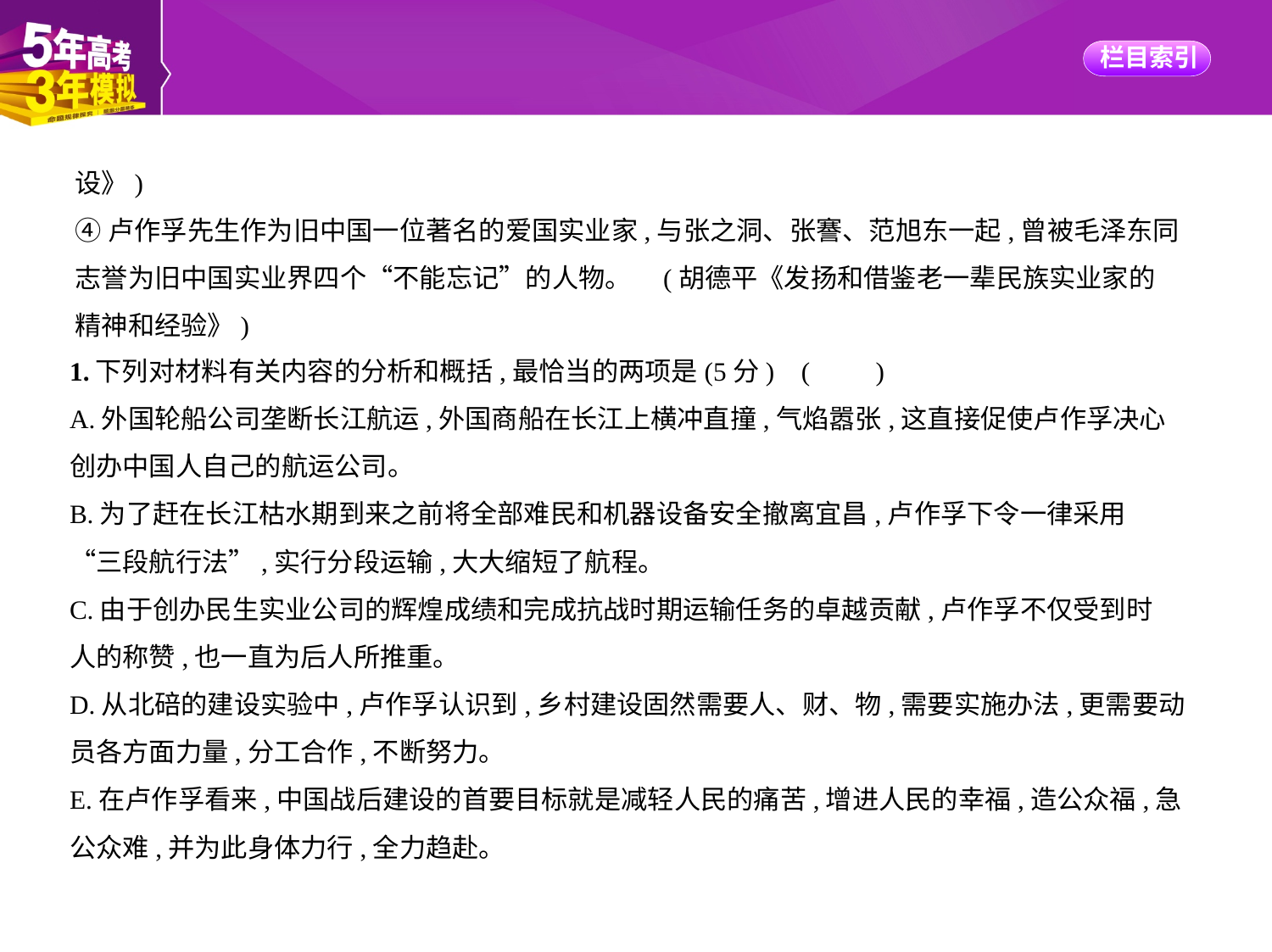

设》)
④卢作孚先生作为旧中国一位著名的爱国实业家,与张之洞、张謇、范旭东一起,曾被毛泽东同
志誉为旧中国实业界四个“不能忘记”的人物。 (胡德平《发扬和借鉴老一辈民族实业家的
精神和经验》)
1.下列对材料有关内容的分析和概括,最恰当的两项是(5分) (　　)
A.外国轮船公司垄断长江航运,外国商船在长江上横冲直撞,气焰嚣张,这直接促使卢作孚决心
创办中国人自己的航运公司。
B.为了赶在长江枯水期到来之前将全部难民和机器设备安全撤离宜昌,卢作孚下令一律采用
“三段航行法”,实行分段运输,大大缩短了航程。
C.由于创办民生实业公司的辉煌成绩和完成抗战时期运输任务的卓越贡献,卢作孚不仅受到时
人的称赞,也一直为后人所推重。
D.从北碚的建设实验中,卢作孚认识到,乡村建设固然需要人、财、物,需要实施办法,更需要动
员各方面力量,分工合作,不断努力。
E.在卢作孚看来,中国战后建设的首要目标就是减轻人民的痛苦,增进人民的幸福,造公众福,急
公众难,并为此身体力行,全力趋赴。